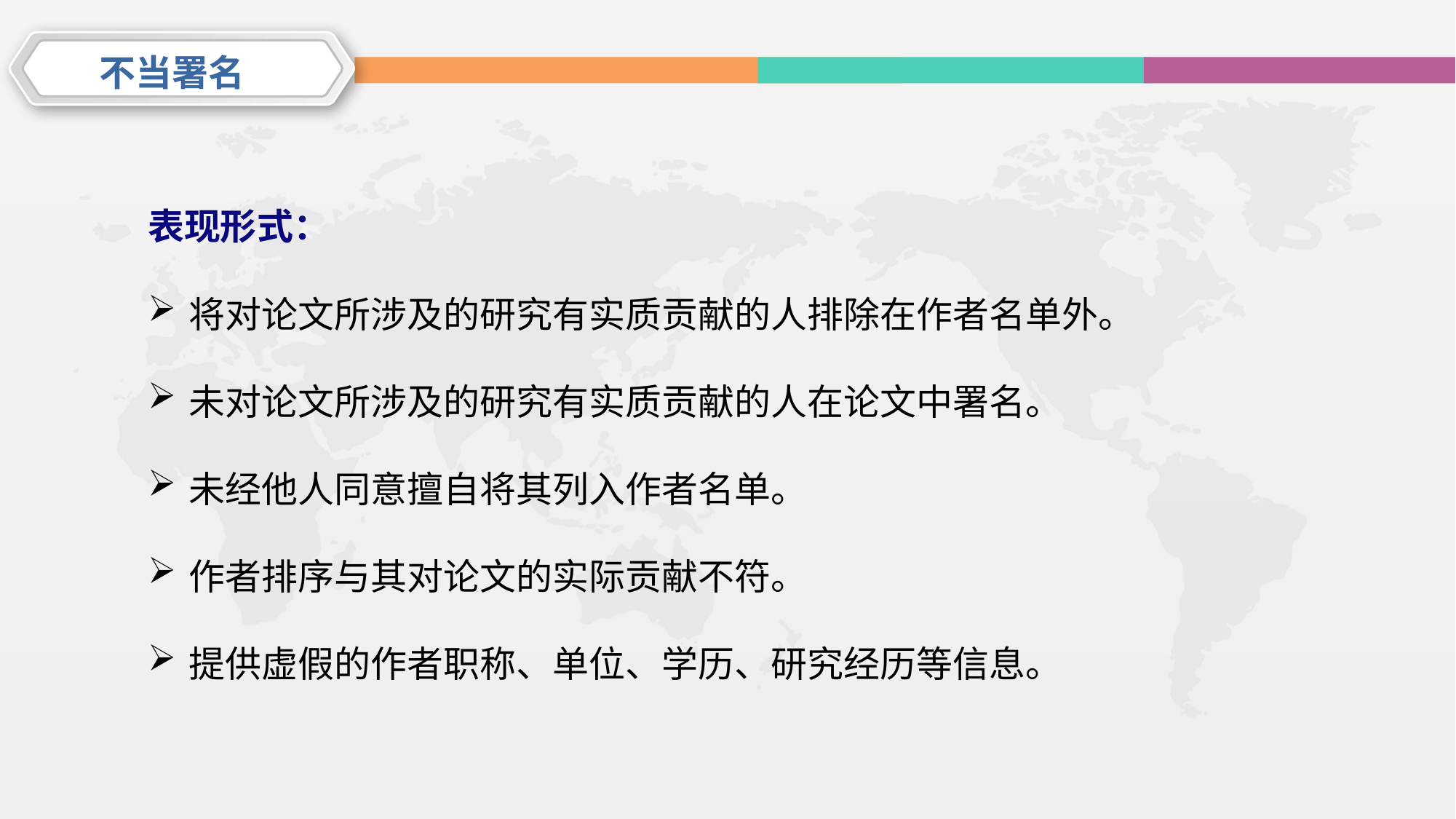

不当署名

表现形式：
将对论文所涉及的研究有实质贡献的人排除在作者名单外。
未对论文所涉及的研究有实质贡献的人在论文中署名。
未经他人同意擅自将其列入作者名单。
作者排序与其对论文的实际贡献不符。
提供虚假的作者职称、单位、学历、研究经历等信息。